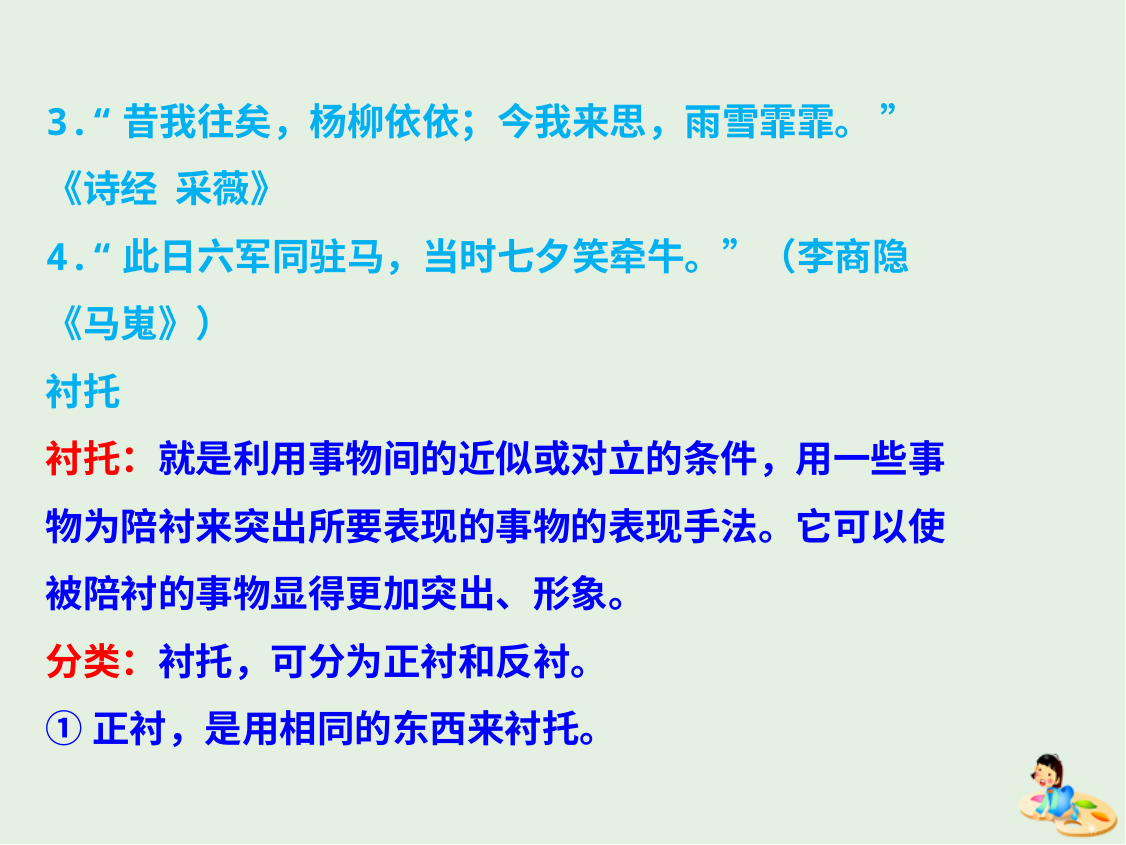

3.“昔我往矣，杨柳依依；今我来思，雨雪霏霏。 ” 《诗经  采薇》
4.“此日六军同驻马，当时七夕笑牵牛。”（李商隐《马嵬》）
衬托
衬托：就是利用事物间的近似或对立的条件，用一些事物为陪衬来突出所要表现的事物的表现手法。它可以使被陪衬的事物显得更加突出、形象。
分类：衬托，可分为正衬和反衬。
①正衬，是用相同的东西来衬托。